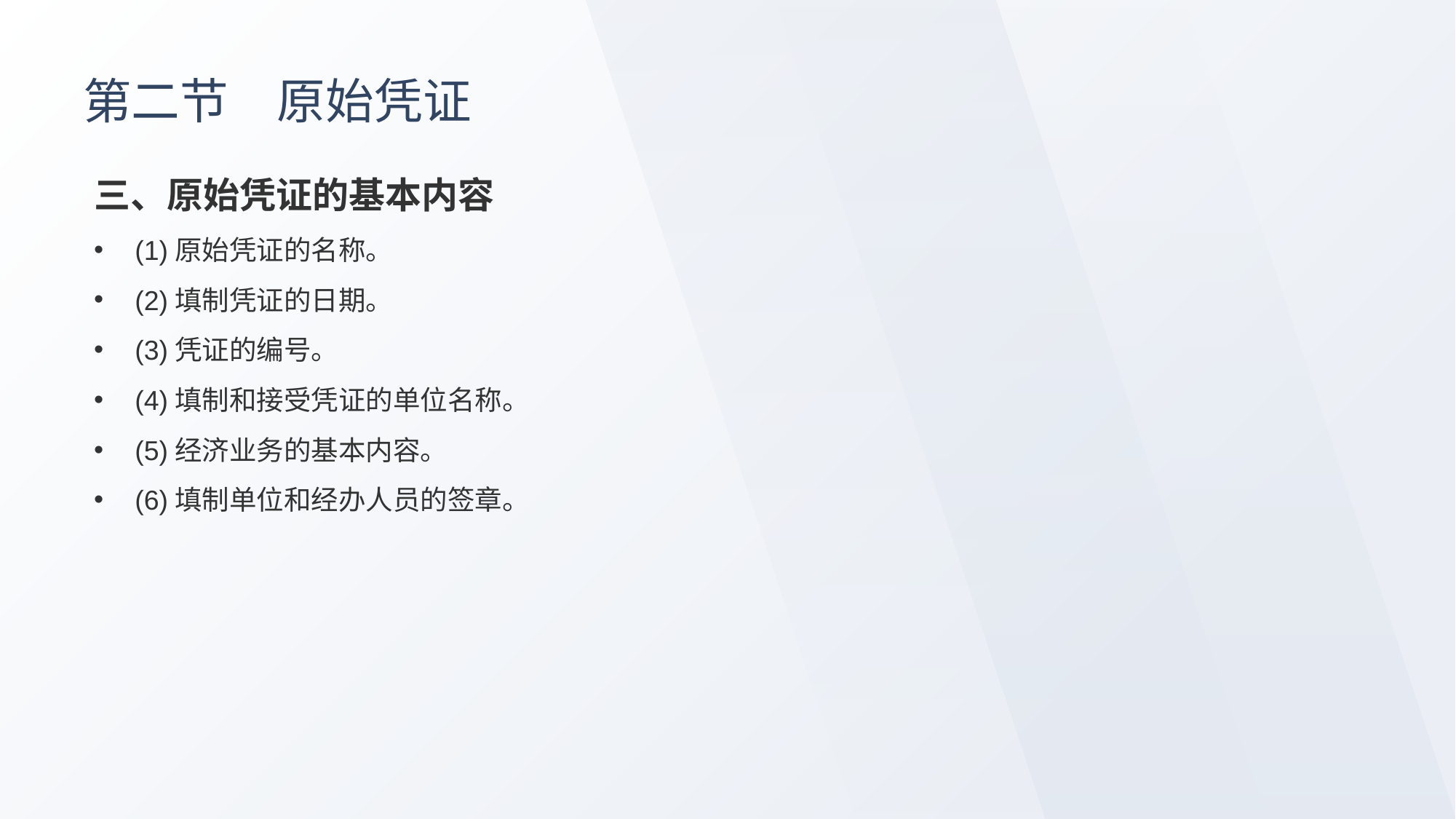

# 第二节　原始凭证
三、原始凭证的基本内容
(1)原始凭证的名称。
(2)填制凭证的日期。
(3)凭证的编号。
(4)填制和接受凭证的单位名称。
(5)经济业务的基本内容。
(6)填制单位和经办人员的签章。